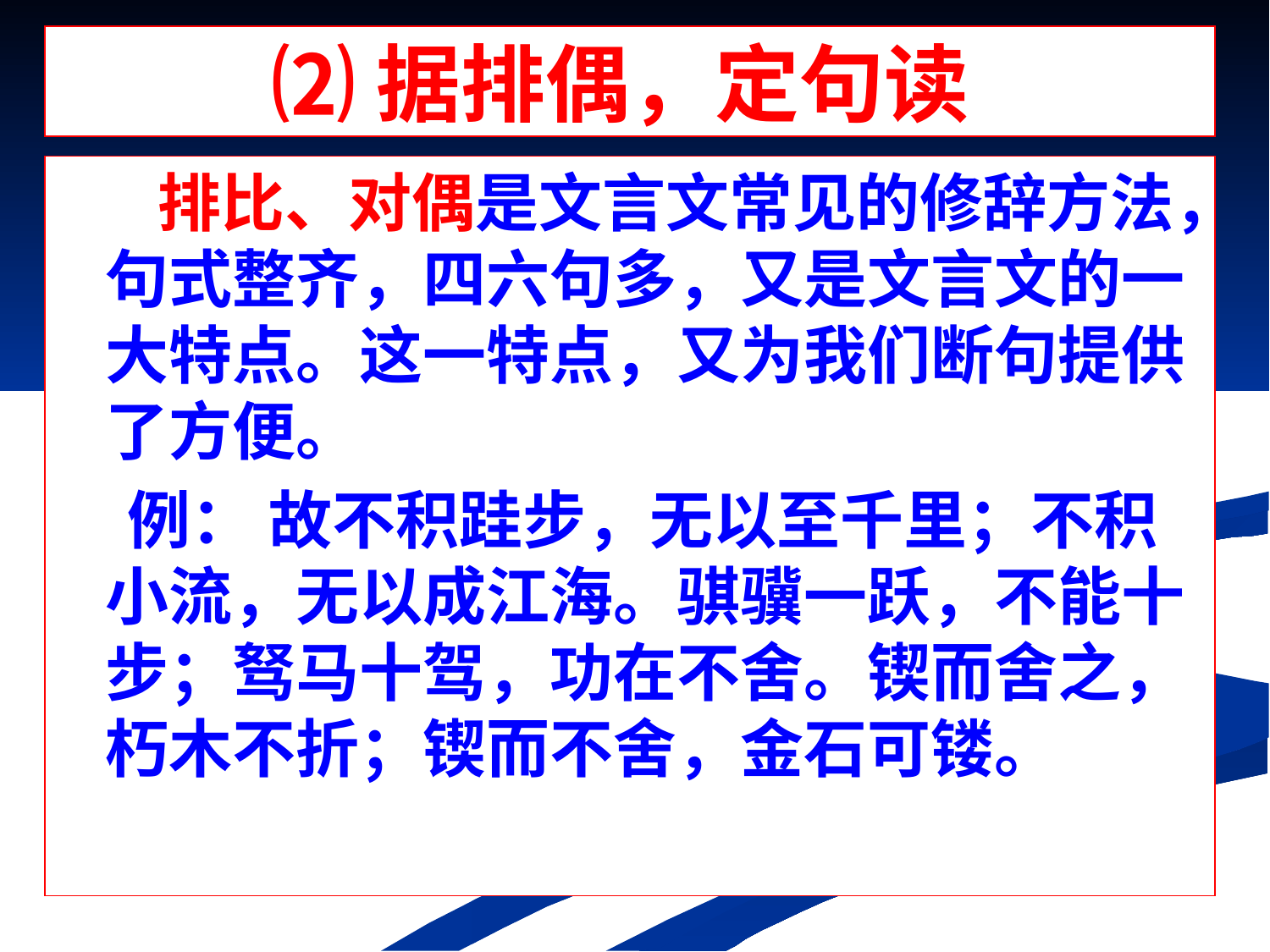

# ⑵据排偶，定句读
      排比、对偶是文言文常见的修辞方法，句式整齐，四六句多，又是文言文的一大特点。这一特点，又为我们断句提供了方便。
    例： 故不积跬步，无以至千里；不积小流，无以成江海。骐骥一跃，不能十步；驽马十驾，功在不舍。锲而舍之，朽木不折；锲而不舍，金石可镂。